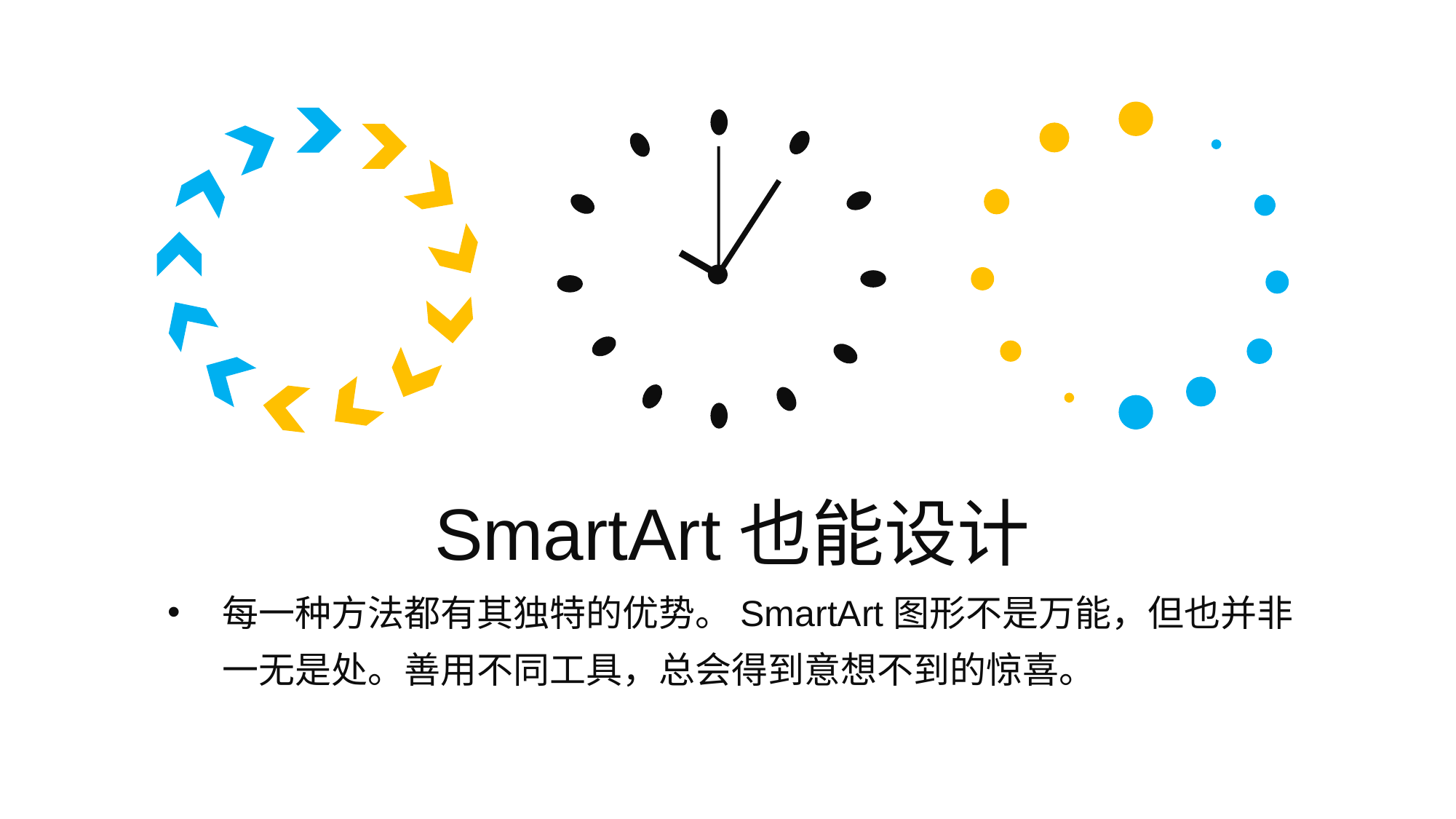

SmartArt也能设计
每一种方法都有其独特的优势。SmartArt图形不是万能，但也并非一无是处。善用不同工具，总会得到意想不到的惊喜。